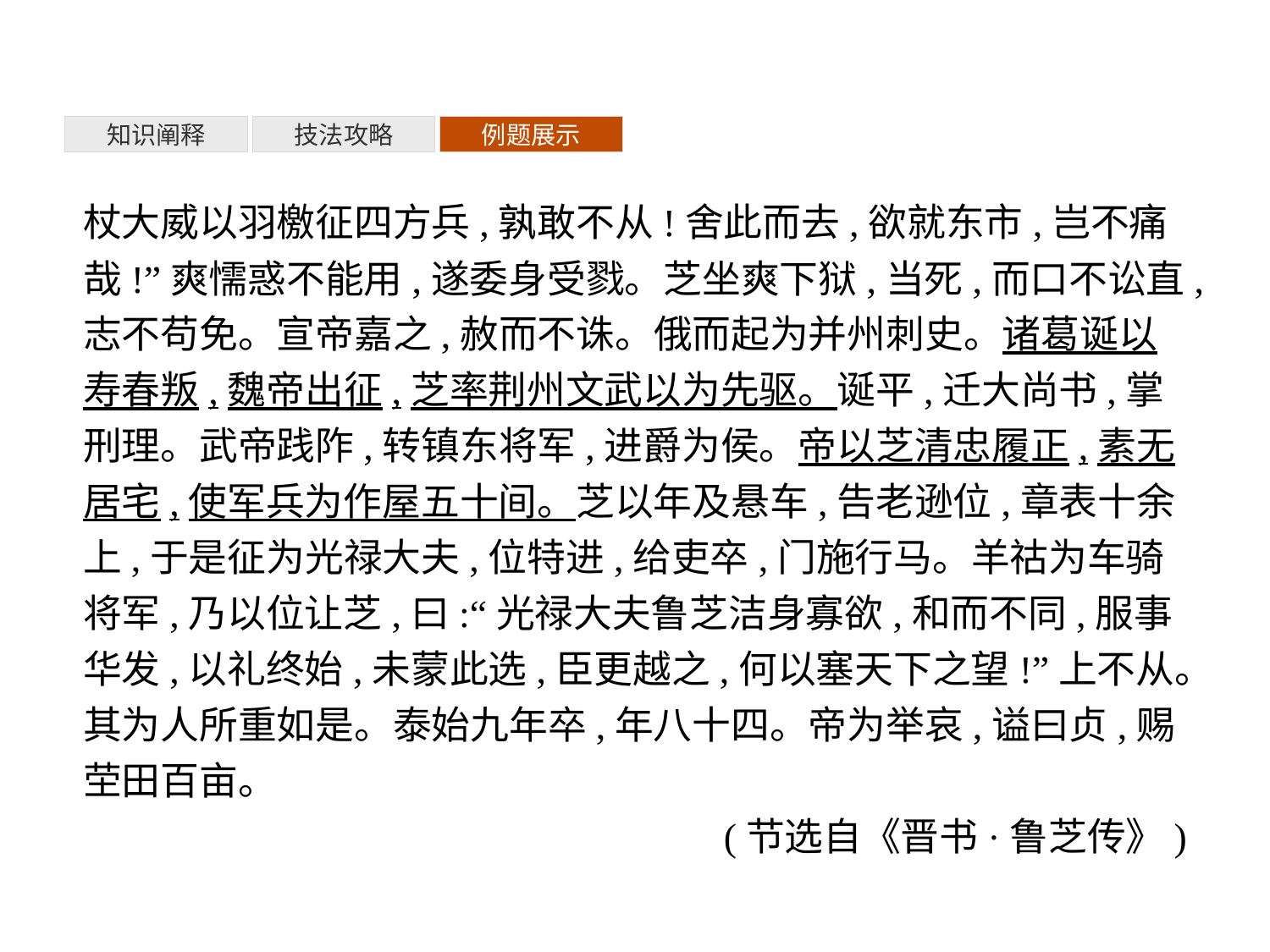

知识阐释
技法攻略
例题展示
杖大威以羽檄征四方兵,孰敢不从!舍此而去,欲就东市,岂不痛哉!”爽懦惑不能用,遂委身受戮。芝坐爽下狱,当死,而口不讼直,志不苟免。宣帝嘉之,赦而不诛。俄而起为并州刺史。诸葛诞以寿春叛,魏帝出征,芝率荆州文武以为先驱。诞平,迁大尚书,掌刑理。武帝践阼,转镇东将军,进爵为侯。帝以芝清忠履正,素无居宅,使军兵为作屋五十间。芝以年及悬车,告老逊位,章表十余上,于是征为光禄大夫,位特进,给吏卒,门施行马。羊祜为车骑将军,乃以位让芝,曰:“光禄大夫鲁芝洁身寡欲,和而不同,服事华发,以礼终始,未蒙此选,臣更越之,何以塞天下之望!”上不从。其为人所重如是。泰始九年卒,年八十四。帝为举哀,谥曰贞,赐茔田百亩。
(节选自《晋书·鲁芝传》)